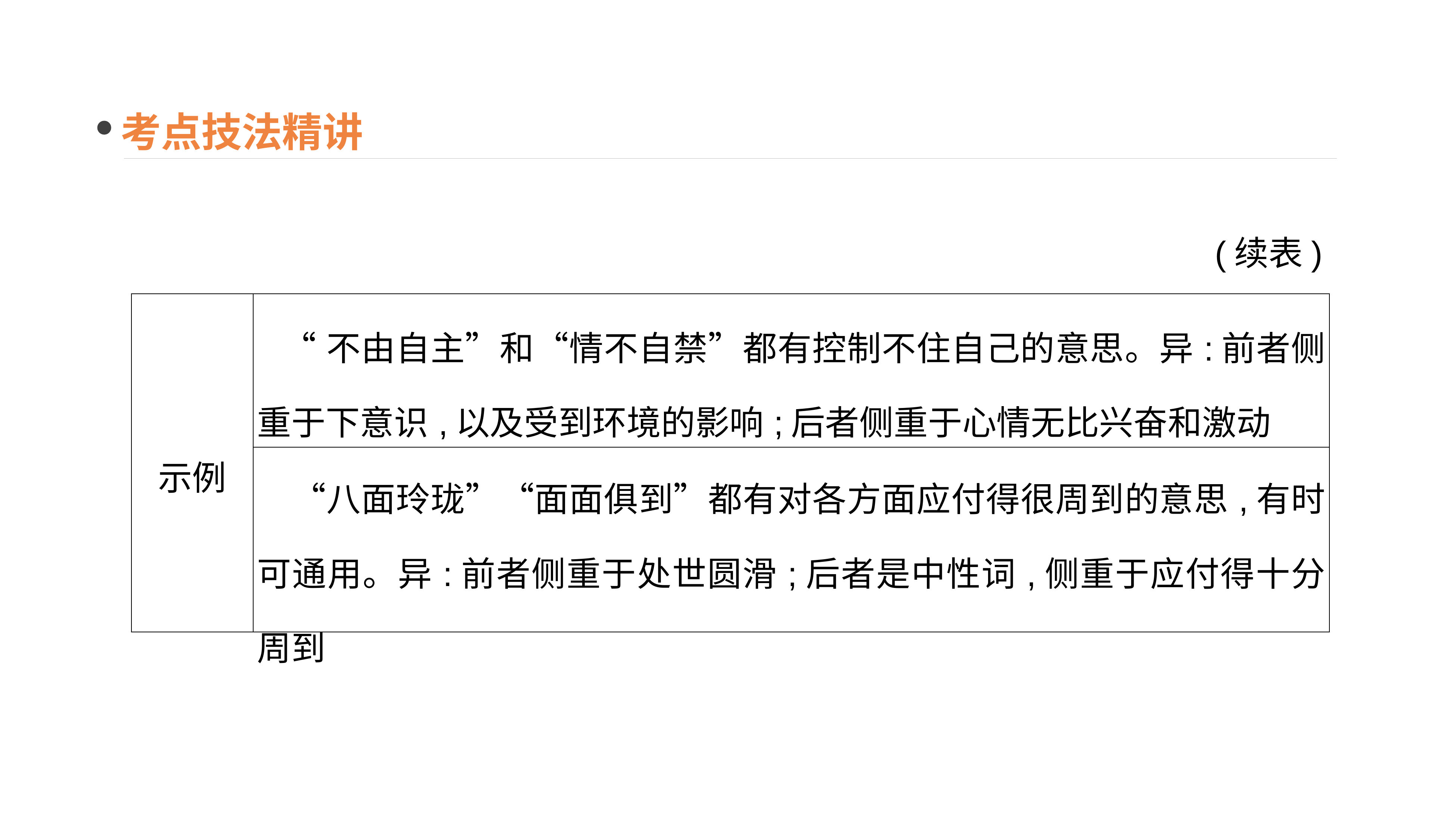

考点技法精讲

(续表)
| 示例 | “不由自主”和“情不自禁”都有控制不住自己的意思。异:前者侧重于下意识,以及受到环境的影响;后者侧重于心情无比兴奋和激动 |
| --- | --- |
|  | “八面玲珑”“面面俱到”都有对各方面应付得很周到的意思,有时可通用。异:前者侧重于处世圆滑;后者是中性词,侧重于应付得十分周到 |